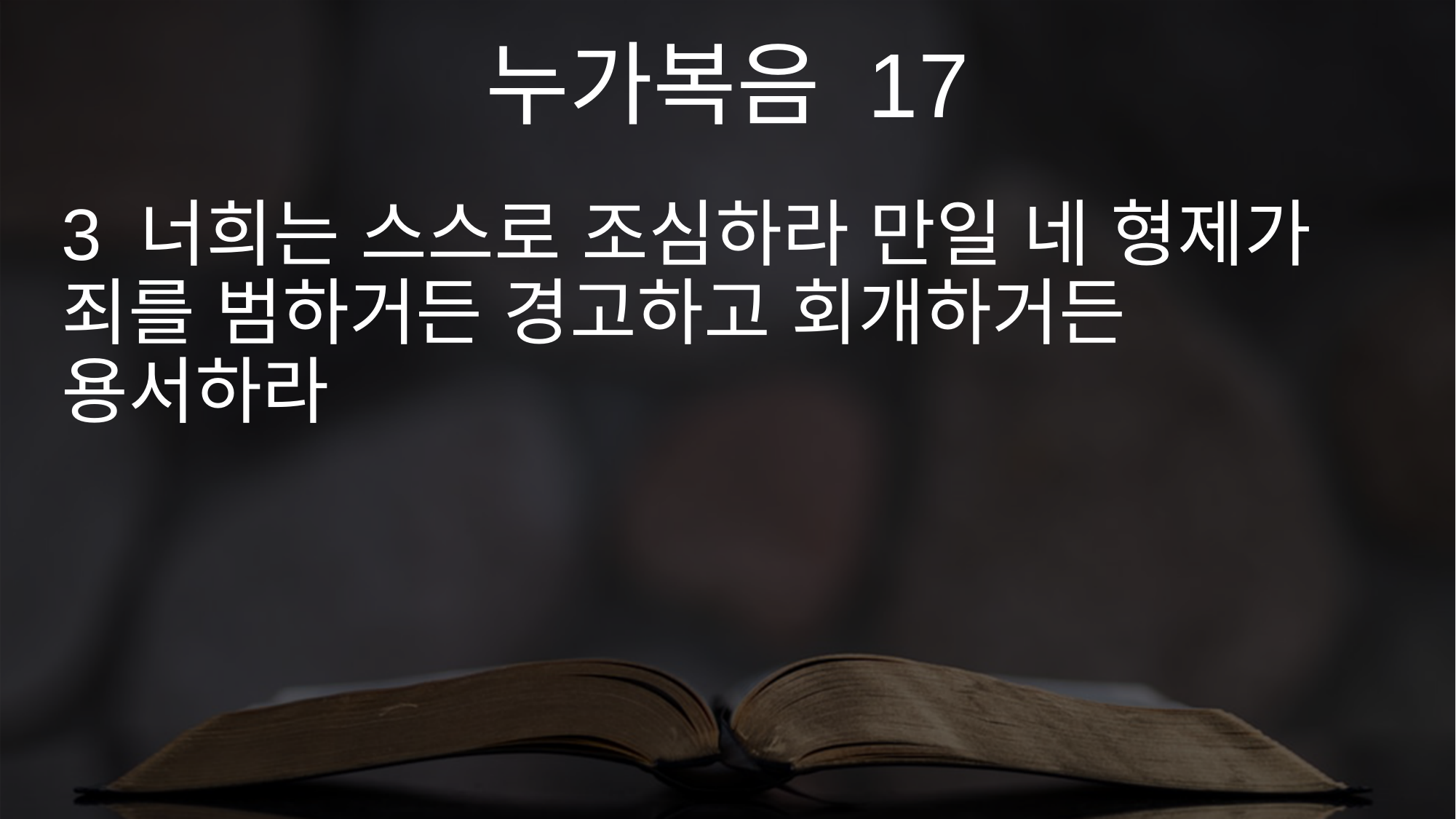

누가복음 17
3 너희는 스스로 조심하라 만일 네 형제가 죄를 범하거든 경고하고 회개하거든 용서하라